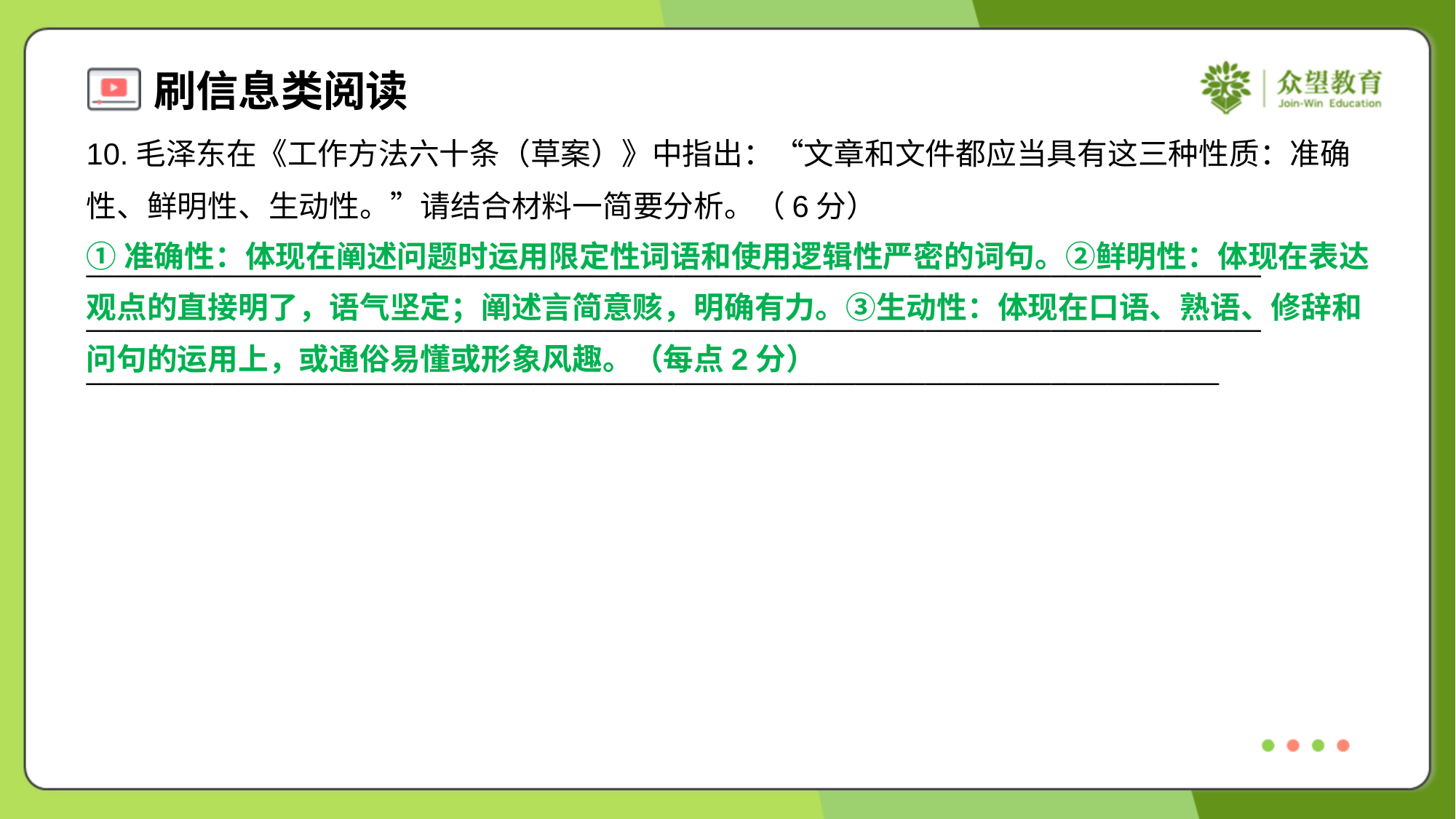

10.毛泽东在《工作方法六十条（草案）》中指出：“文章和文件都应当具有这三种性质：准确
性、鲜明性、生动性。”请结合材料一简要分析。（6分）
①准确性：体现在阐述问题时运用限定性词语和使用逻辑性严密的词句。②鲜明性：体现在表达
观点的直接明了，语气坚定；阐述言简意赅，明确有力。③生动性：体现在口语、熟语、修辞和
问句的运用上，或通俗易懂或形象风趣。（每点2分）
____________________________________________________________________________________
____________________________________________________________________________________
_________________________________________________________________________________